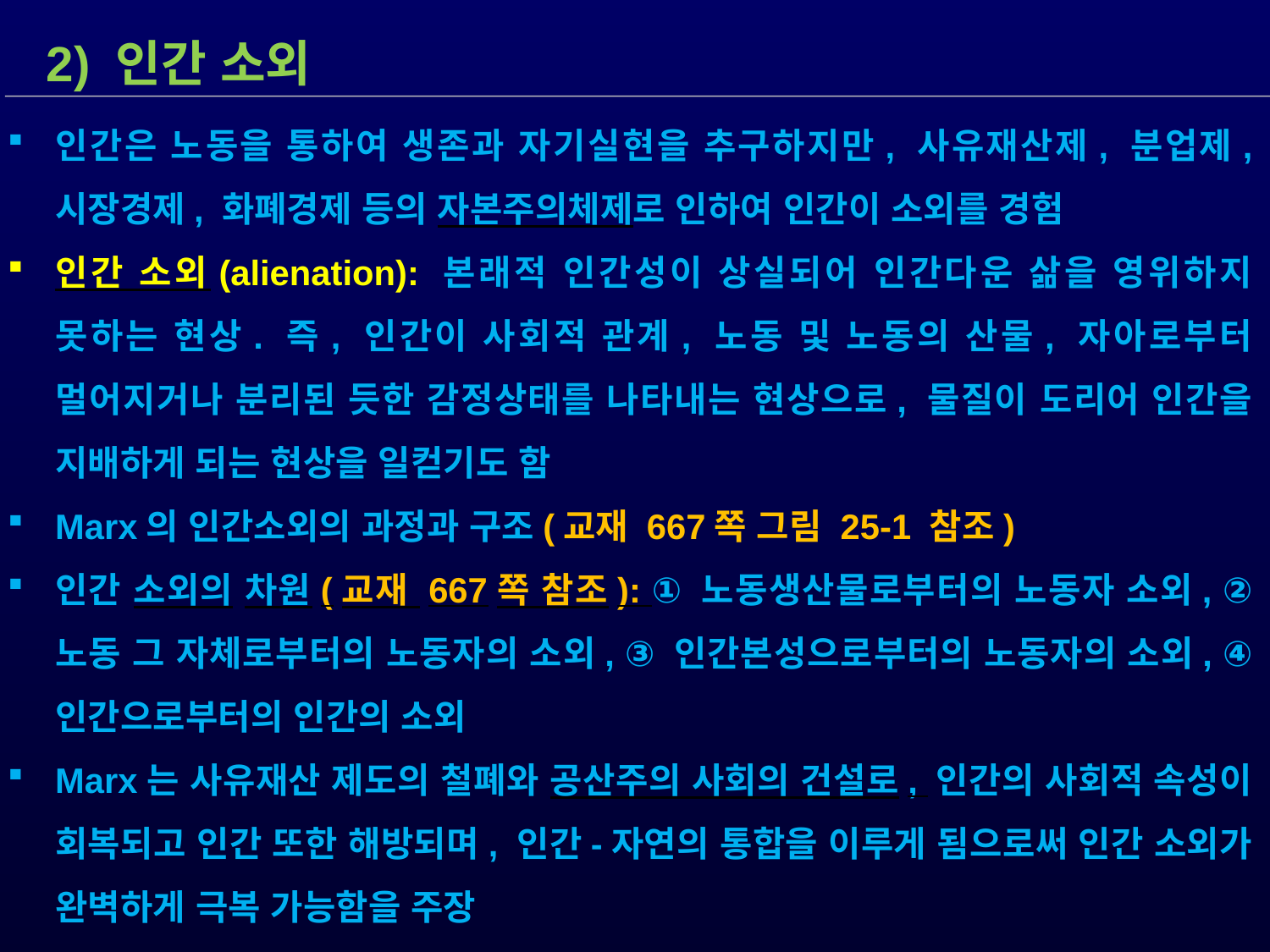

2) 인간 소외
인간은 노동을 통하여 생존과 자기실현을 추구하지만, 사유재산제, 분업제, 시장경제, 화폐경제 등의 자본주의체제로 인하여 인간이 소외를 경험
인간 소외(alienation): 본래적 인간성이 상실되어 인간다운 삶을 영위하지 못하는 현상. 즉, 인간이 사회적 관계, 노동 및 노동의 산물, 자아로부터 멀어지거나 분리된 듯한 감정상태를 나타내는 현상으로, 물질이 도리어 인간을 지배하게 되는 현상을 일컫기도 함
Marx의 인간소외의 과정과 구조(교재 667쪽 그림 25-1 참조)
인간 소외의 차원(교재 667쪽 참조): ① 노동생산물로부터의 노동자 소외, ② 노동 그 자체로부터의 노동자의 소외, ③ 인간본성으로부터의 노동자의 소외, ④ 인간으로부터의 인간의 소외
Marx는 사유재산 제도의 철폐와 공산주의 사회의 건설로, 인간의 사회적 속성이 회복되고 인간 또한 해방되며, 인간-자연의 통합을 이루게 됨으로써 인간 소외가 완벽하게 극복 가능함을 주장